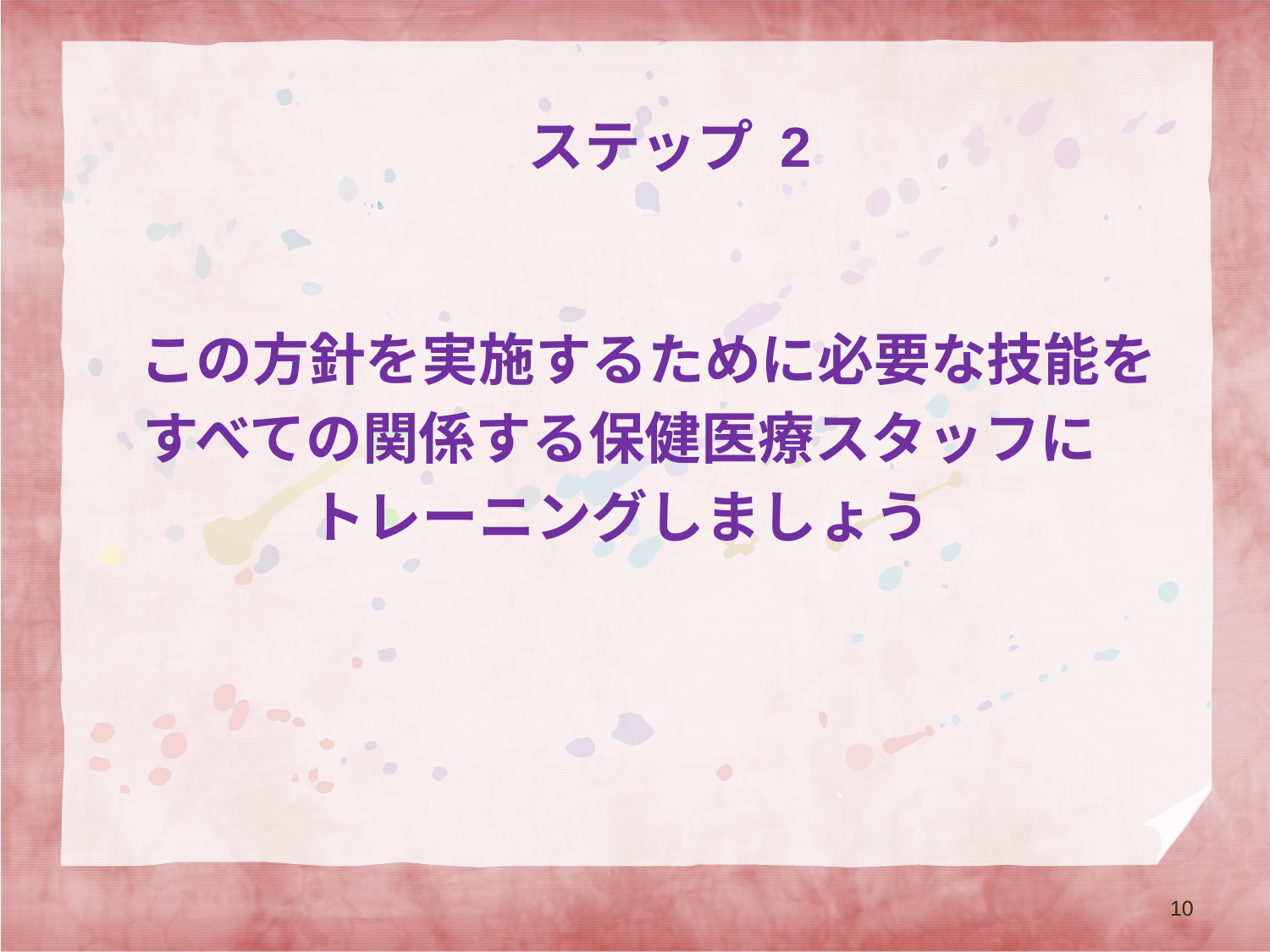

# ステップ 2
　この方針を実施するために必要な技能を
すべての関係する保健医療スタッフに
トレーニングしましょう
10